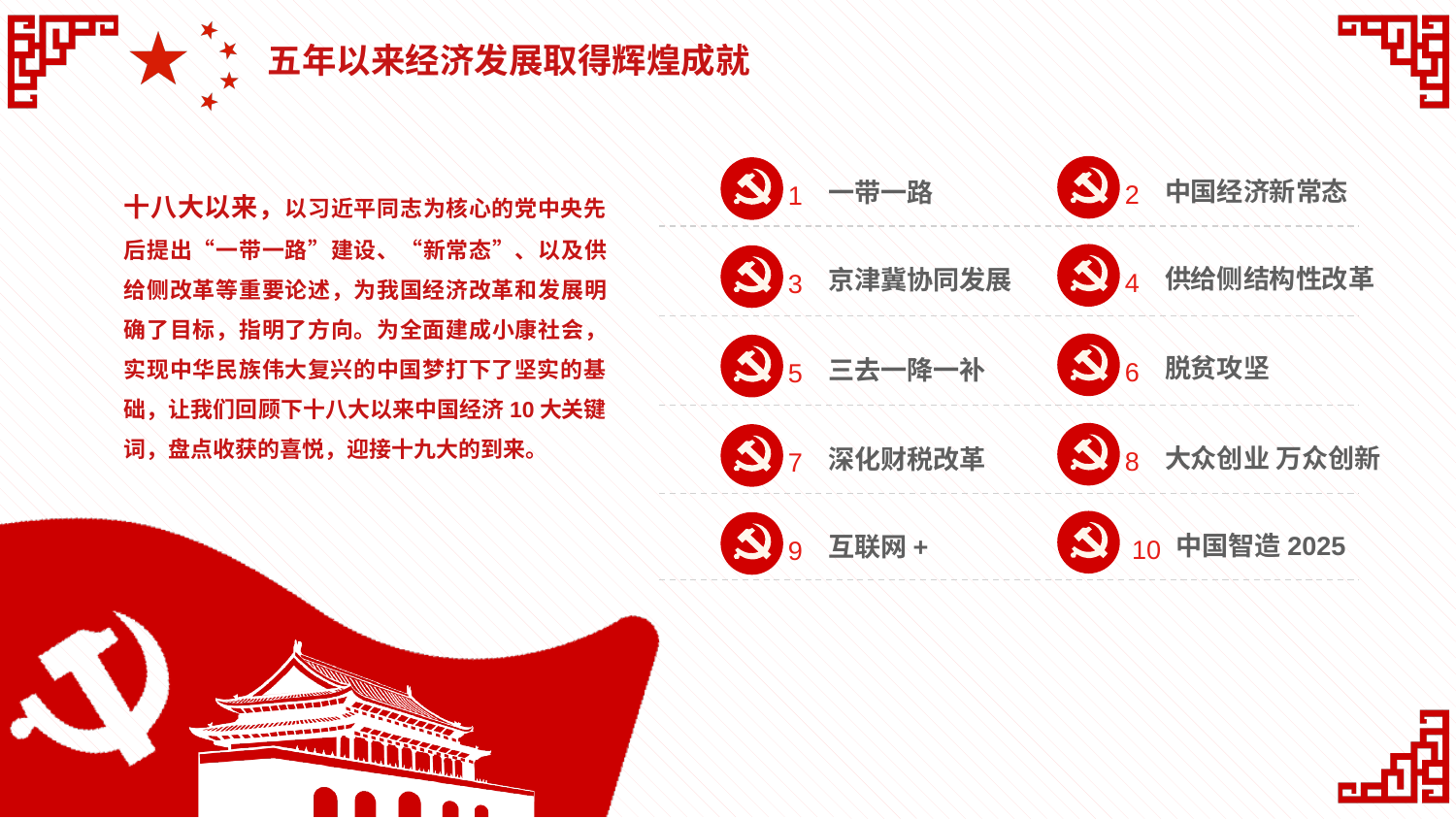

五年以来经济发展取得辉煌成就

中国经济新常态
2

一带一路
1
十八大以来，以习近平同志为核心的党中央先后提出“一带一路”建设、“新常态”、以及供给侧改革等重要论述，为我国经济改革和发展明确了目标，指明了方向。为全面建成小康社会，实现中华民族伟大复兴的中国梦打下了坚实的基础，让我们回顾下十八大以来中国经济10大关键词，盘点收获的喜悦，迎接十九大的到来。

供给侧结构性改革
4

京津冀协同发展
3

脱贫攻坚
6

三去一降一补
5

大众创业 万众创新
8

深化财税改革
7

中国智造2025
10

互联网+
9